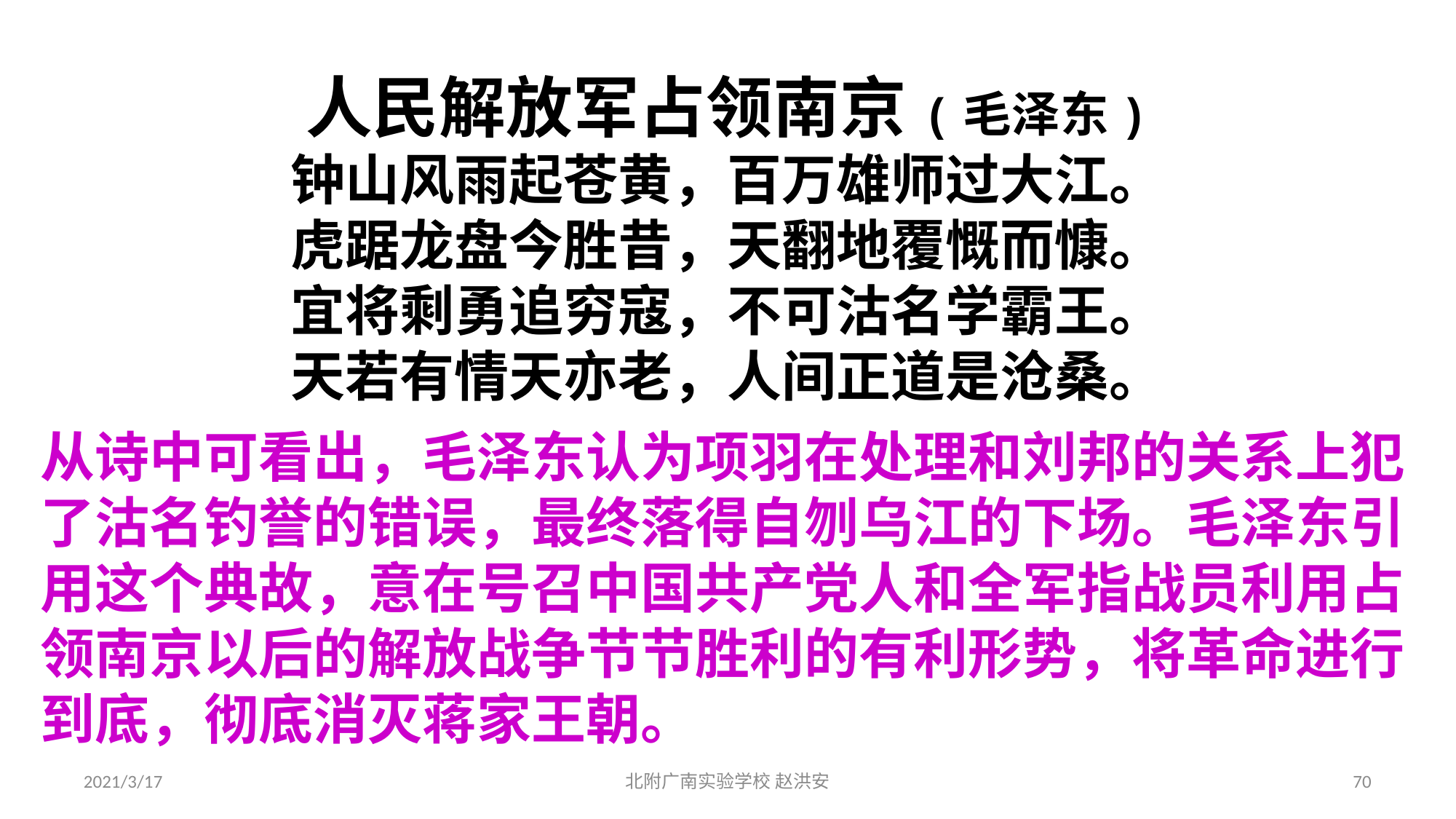

人民解放军占领南京(毛泽东)
钟山风雨起苍黄，百万雄师过大江。
虎踞龙盘今胜昔，天翻地覆慨而慷。
宜将剩勇追穷寇，不可沽名学霸王。
天若有情天亦老，人间正道是沧桑。
从诗中可看出，毛泽东认为项羽在处理和刘邦的关系上犯了沽名钓誉的错误，最终落得自刎乌江的下场。毛泽东引用这个典故，意在号召中国共产党人和全军指战员利用占领南京以后的解放战争节节胜利的有利形势，将革命进行到底，彻底消灭蒋家王朝。
2021/3/17
北附广南实验学校 赵洪安
70